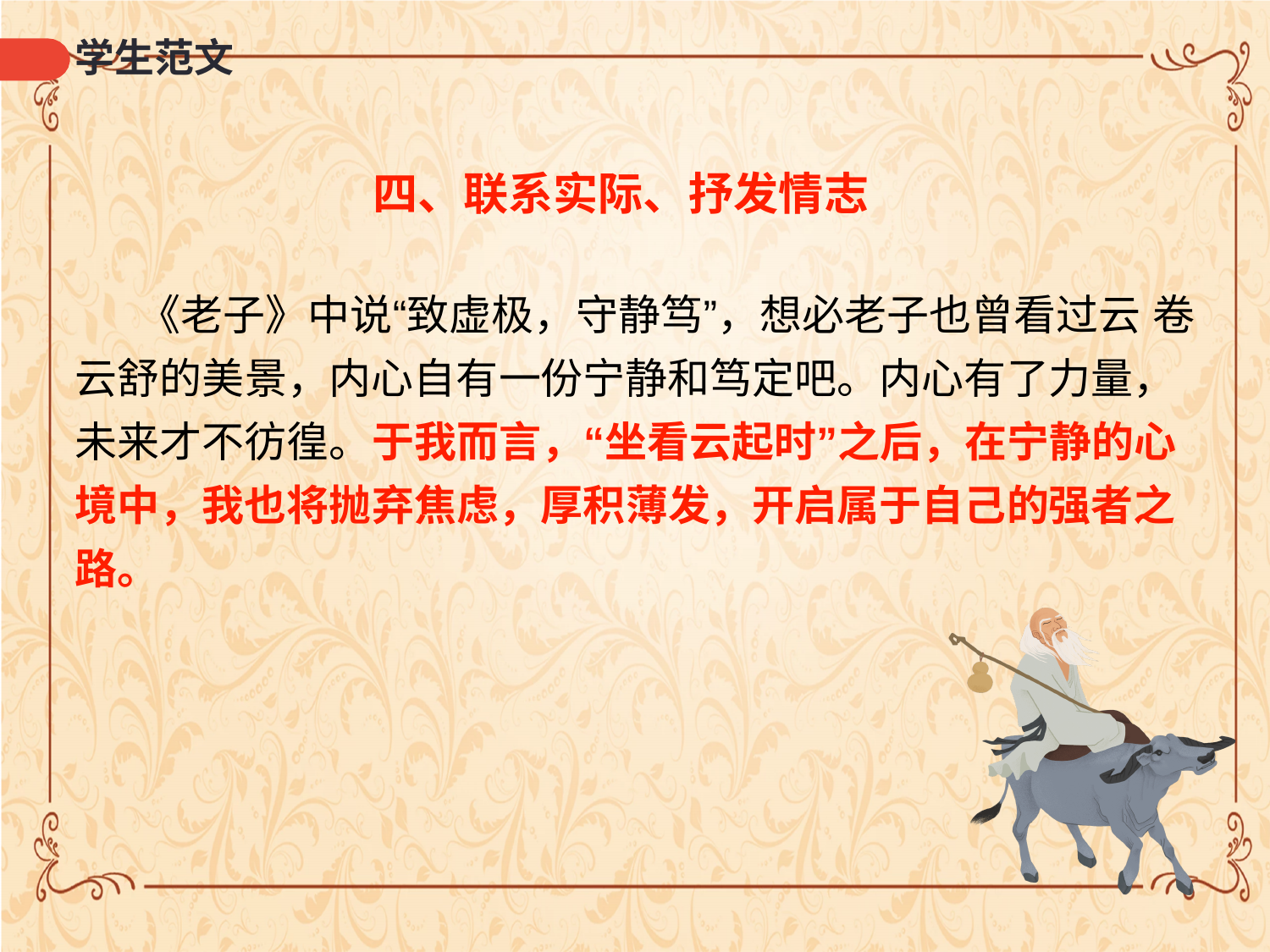

学生范文

# 四、联系实际、抒发情志
《老子》中说“致虚极，守静笃”，想必老子也曾看过云 卷云舒的美景，内心自有一份宁静和笃定吧。内心有了力量， 未来才不彷徨。于我而言，“坐看云起时”之后，在宁静的心 境中，我也将抛弃焦虑，厚积薄发，开启属于自己的强者之 路。